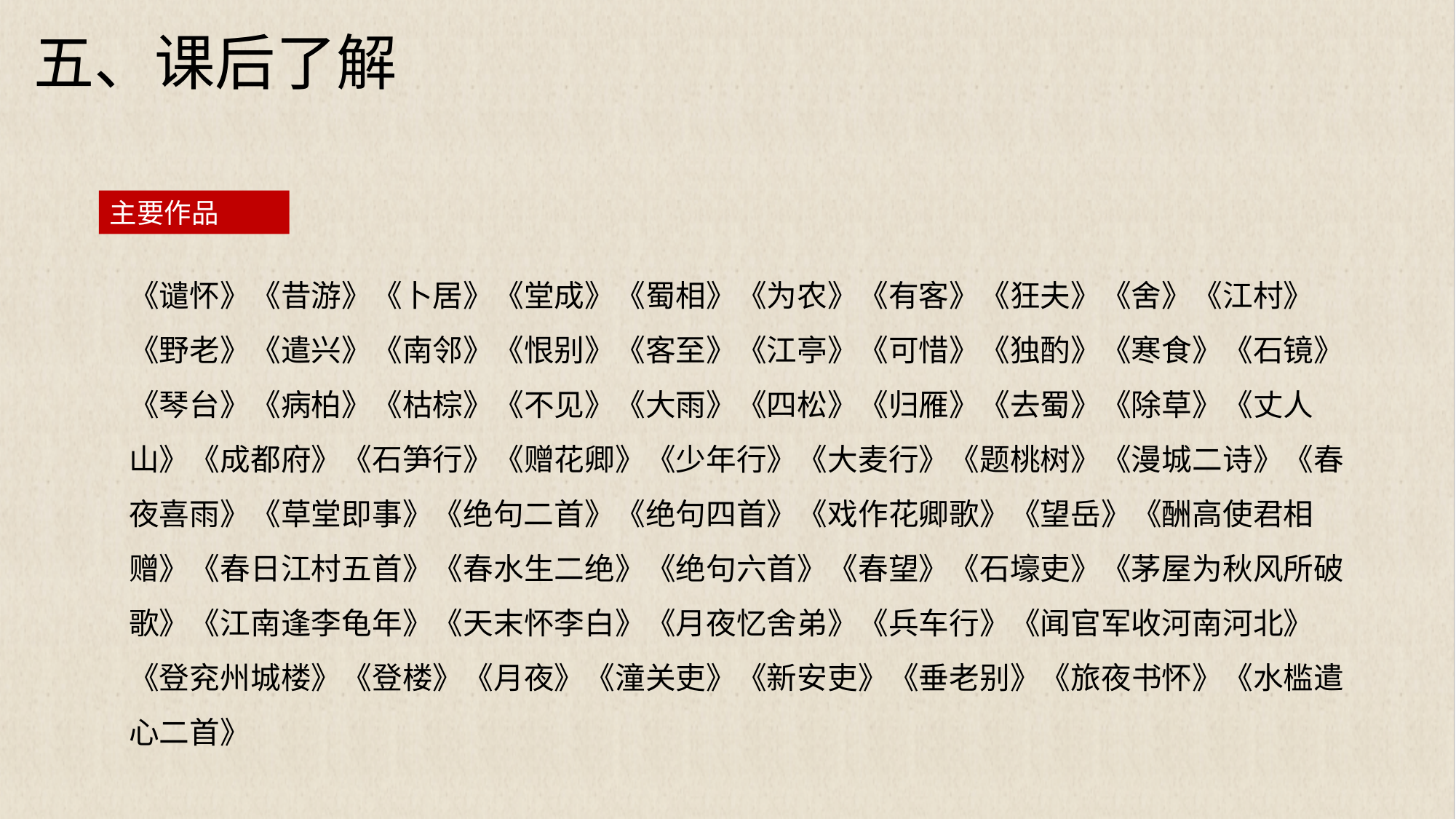

五、课后了解
主要作品
《谴怀》《昔游》《卜居》《堂成》《蜀相》《为农》《有客》《狂夫》《舍》《江村》《野老》《遣兴》《南邻》《恨别》《客至》《江亭》《可惜》《独酌》《寒食》《石镜》《琴台》《病柏》《枯棕》《不见》《大雨》《四松》《归雁》《去蜀》《除草》《丈人山》《成都府》《石笋行》《赠花卿》《少年行》《大麦行》《题桃树》《漫城二诗》《春夜喜雨》《草堂即事》《绝句二首》《绝句四首》《戏作花卿歌》《望岳》《酬高使君相赠》《春日江村五首》《春水生二绝》《绝句六首》《春望》《石壕吏》《茅屋为秋风所破歌》《江南逢李龟年》《天末怀李白》《月夜忆舍弟》《兵车行》《闻官军收河南河北》《登兖州城楼》《登楼》《月夜》《潼关吏》《新安吏》《垂老别》《旅夜书怀》《水槛遣心二首》